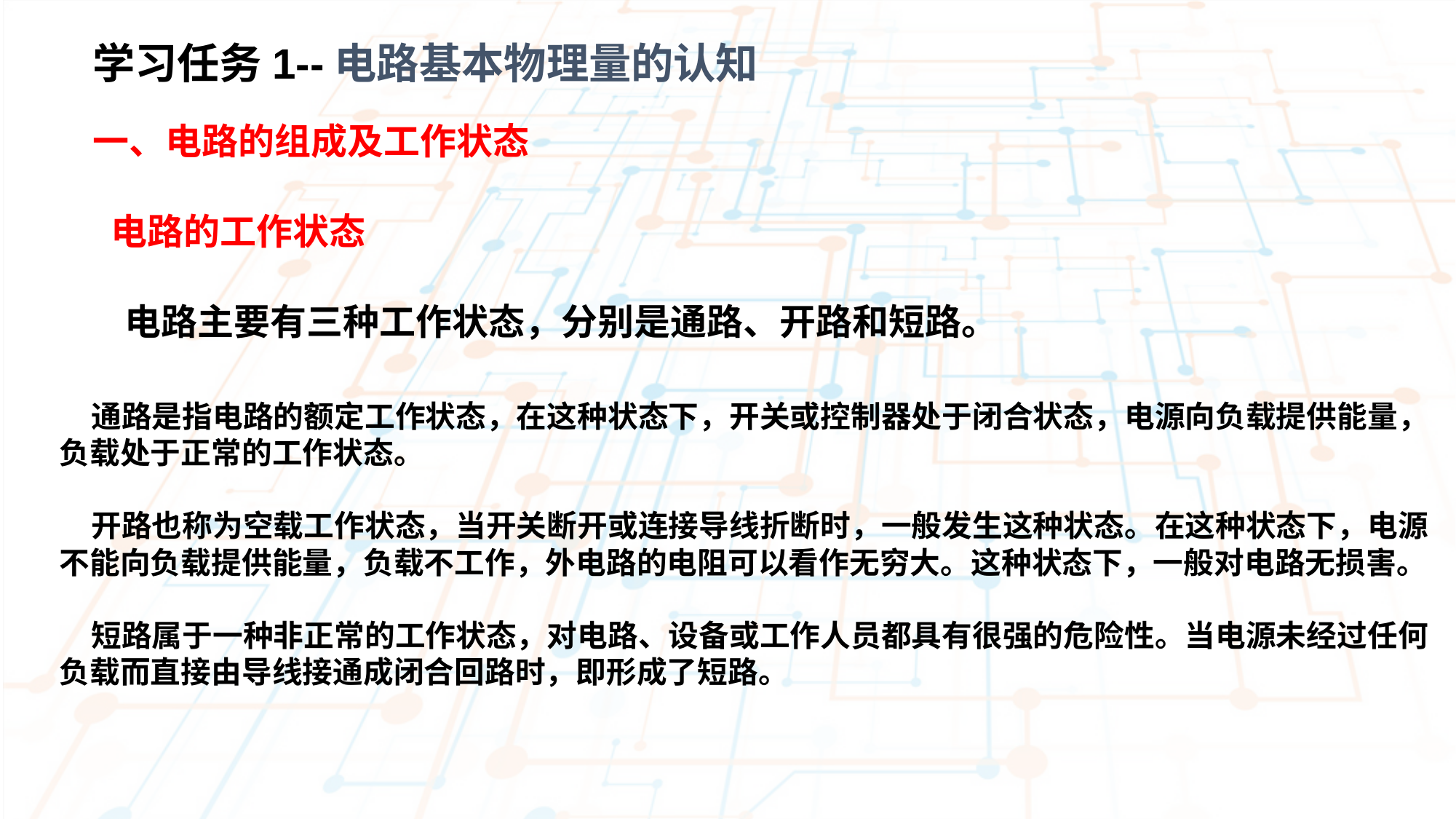

学习任务1--电路基本物理量的认知
一、电路的组成及工作状态

电路的工作状态
电路主要有三种工作状态，分别是通路、开路和短路。
通路是指电路的额定工作状态，在这种状态下，开关或控制器处于闭合状态，电源向负载提供能量，负载处于正常的工作状态。

开路也称为空载工作状态，当开关断开或连接导线折断时，一般发生这种状态。在这种状态下，电源不能向负载提供能量，负载不工作，外电路的电阻可以看作无穷大。这种状态下，一般对电路无损害。

短路属于一种非正常的工作状态，对电路、设备或工作人员都具有很强的危险性。当电源未经过任何负载而直接由导线接通成闭合回路时，即形成了短路。